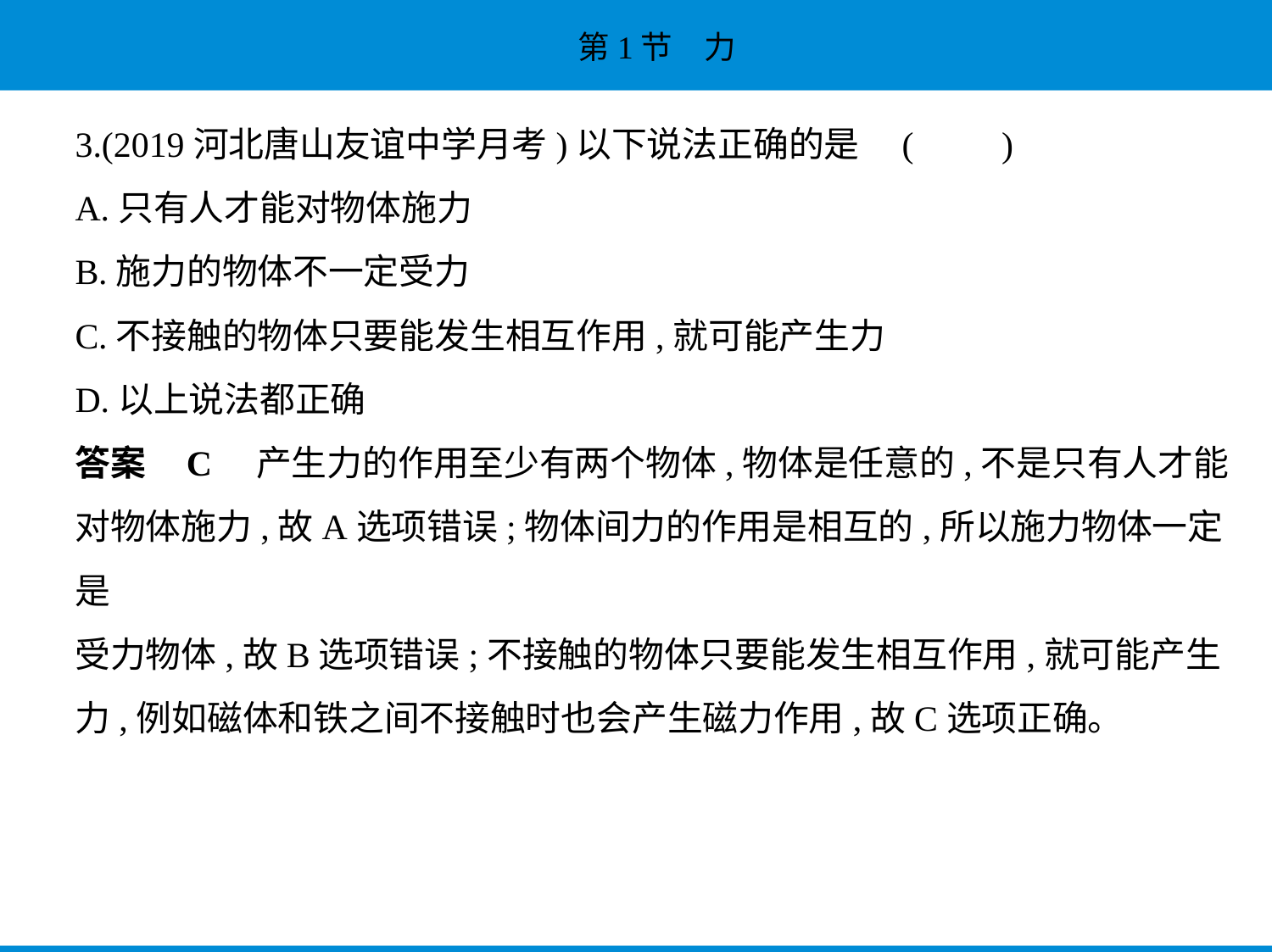

3.(2019河北唐山友谊中学月考)以下说法正确的是 (　　)
A.只有人才能对物体施力
B.施力的物体不一定受力
C.不接触的物体只要能发生相互作用,就可能产生力
D.以上说法都正确
答案    C    产生力的作用至少有两个物体,物体是任意的,不是只有人才能
对物体施力,故A选项错误;物体间力的作用是相互的,所以施力物体一定是
受力物体,故B选项错误;不接触的物体只要能发生相互作用,就可能产生
力,例如磁体和铁之间不接触时也会产生磁力作用,故C选项正确。